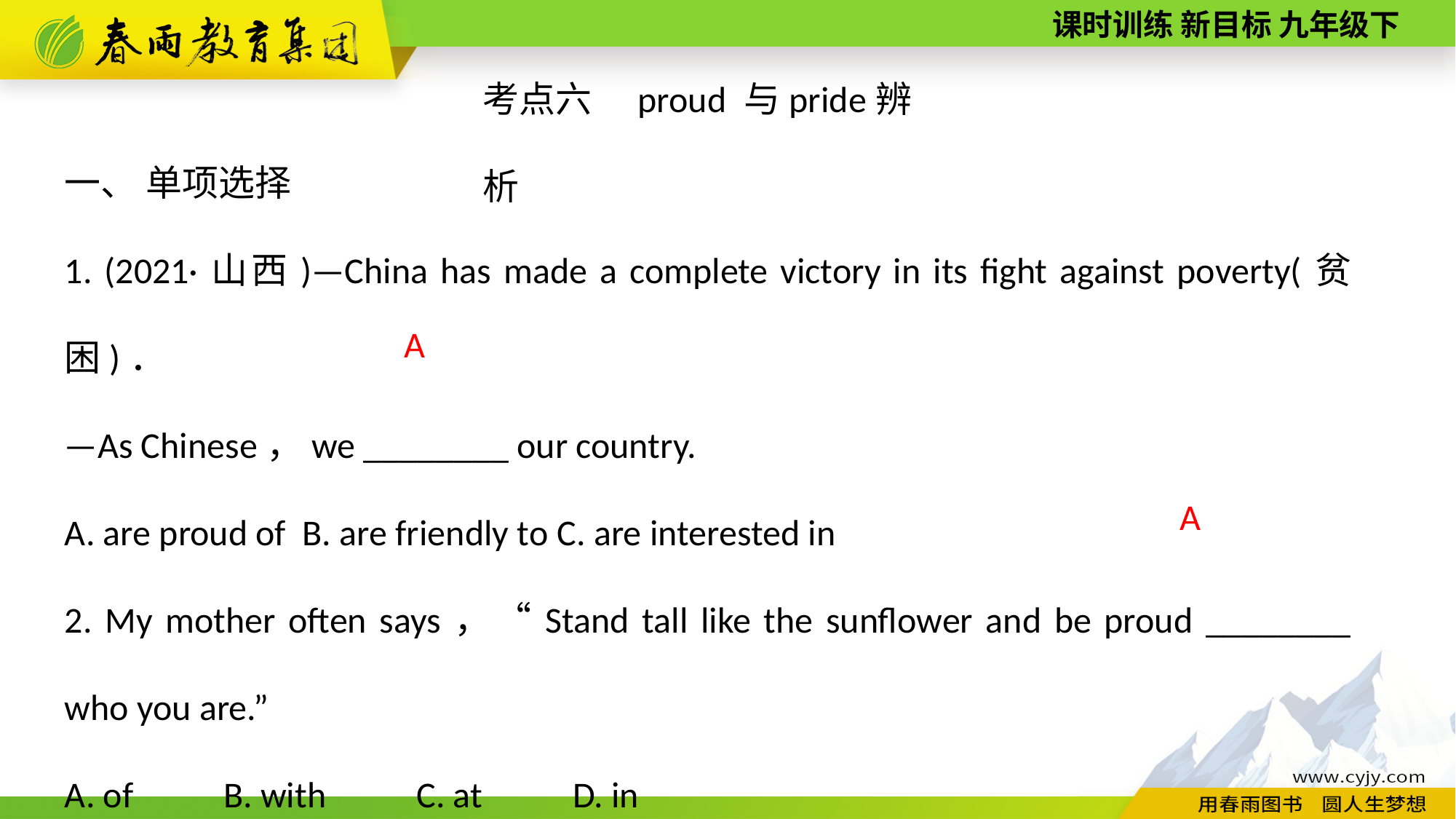

考点六　proud 与pride辨析
一、 单项选择
1. (2021·山西)—China has made a complete victory in its fight against poverty(贫困)．
—As Chinese，we ________ our country.
A. are proud of  B. are friendly to  C. are interested in
2. My mother often says，“Stand tall like the sunflower and be proud ________ who you are.”
A. of　　B. with　　C. at　　D. in
 A
A